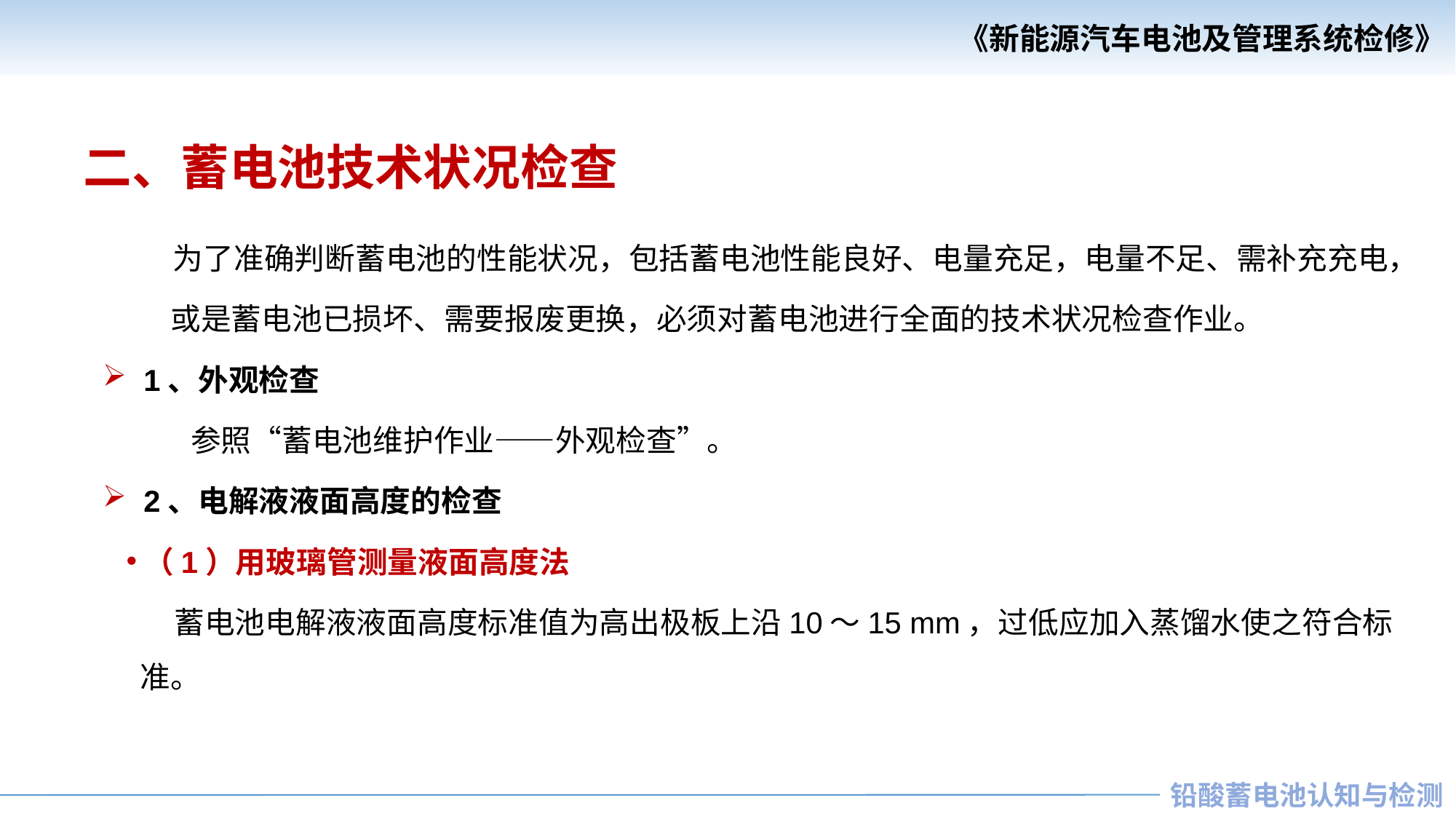

# 二、蓄电池技术状况检查
          为了准确判断蓄电池的性能状况，包括蓄电池性能良好、电量充足，电量不足、需补充充电，
         或是蓄电池已损坏、需要报废更换，必须对蓄电池进行全面的技术状况检查作业。
1、外观检查
            参照“蓄电池维护作业——外观检查”。
2、电解液液面高度的检查
（1）用玻璃管测量液面高度法
    蓄电池电解液液面高度标准值为高出极板上沿10～15 mm，过低应加入蒸馏水使之符合标准。